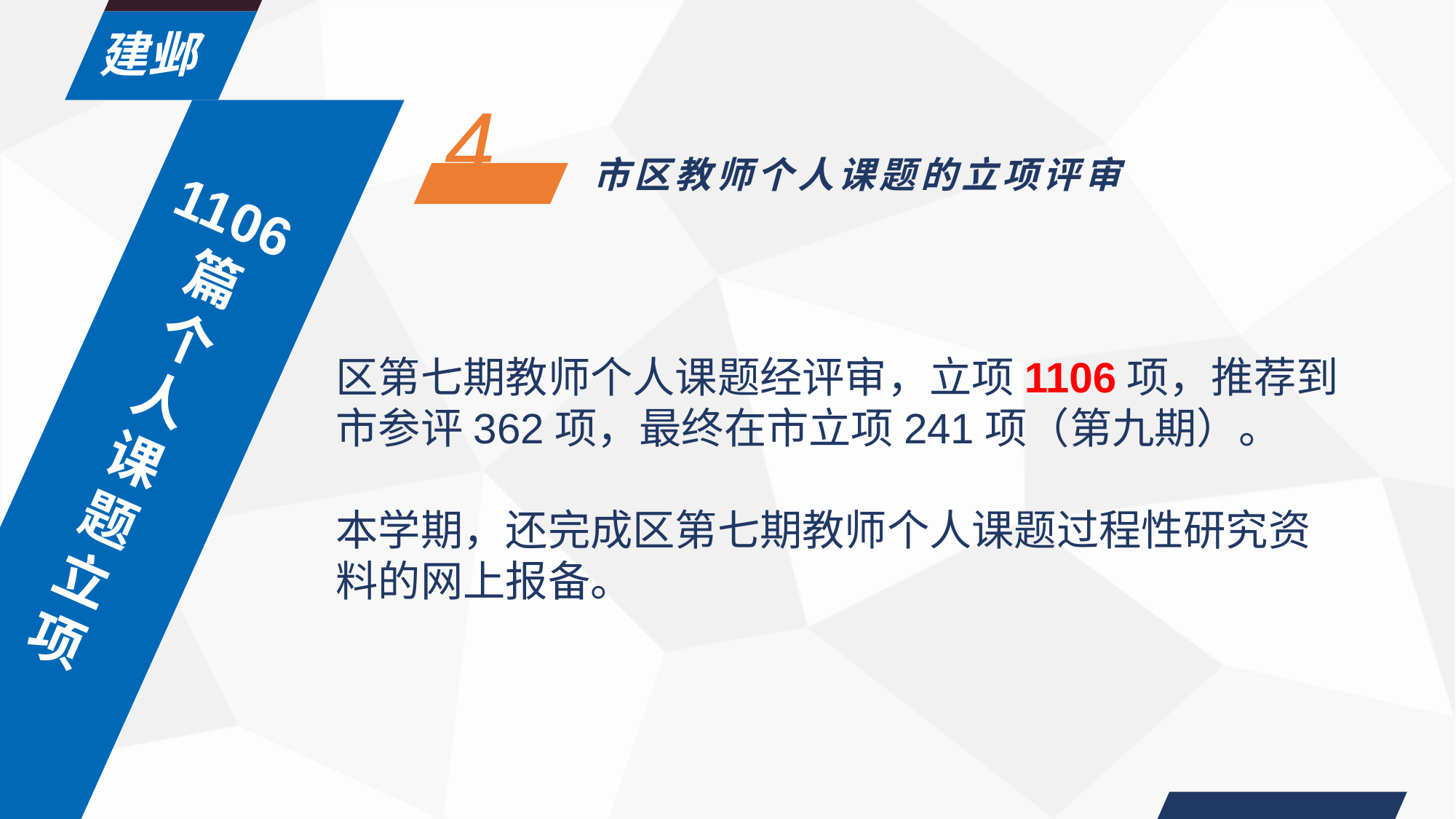

建邺
4
87
市区教师个人课题的立项评审
1106篇
个
人
课
题
立
项

区第七期教师个人课题经评审，立项1106项，推荐到市参评362项，最终在市立项241项（第九期）。

本学期，还完成区第七期教师个人课题过程性研究资料的网上报备。